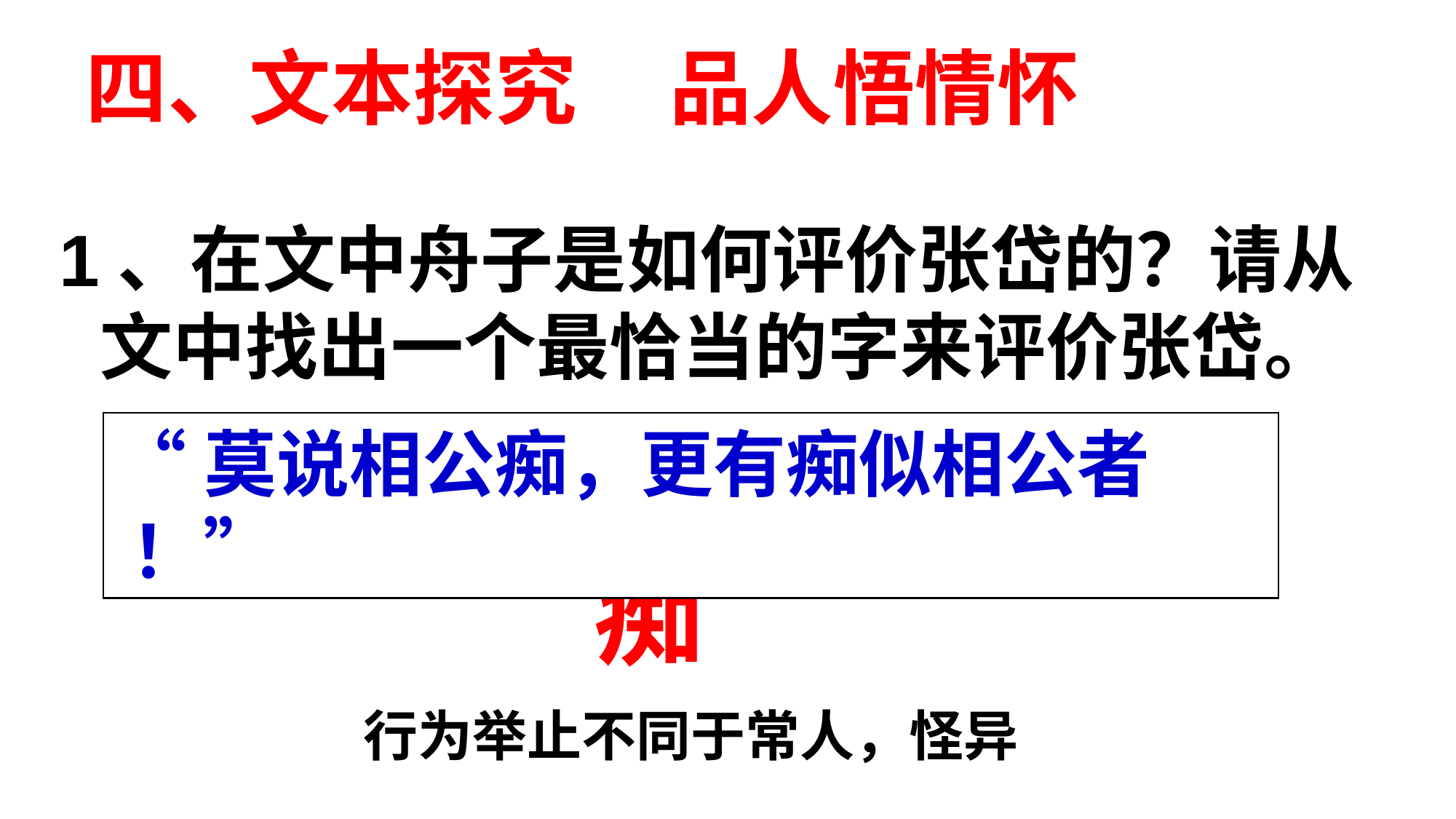

四、文本探究     品人悟情怀
1、在文中舟子是如何评价张岱的？请从文中找出一个最恰当的字来评价张岱。
“莫说相公痴，更有痴似相公者 ！”
痴
行为举止不同于常人，怪异